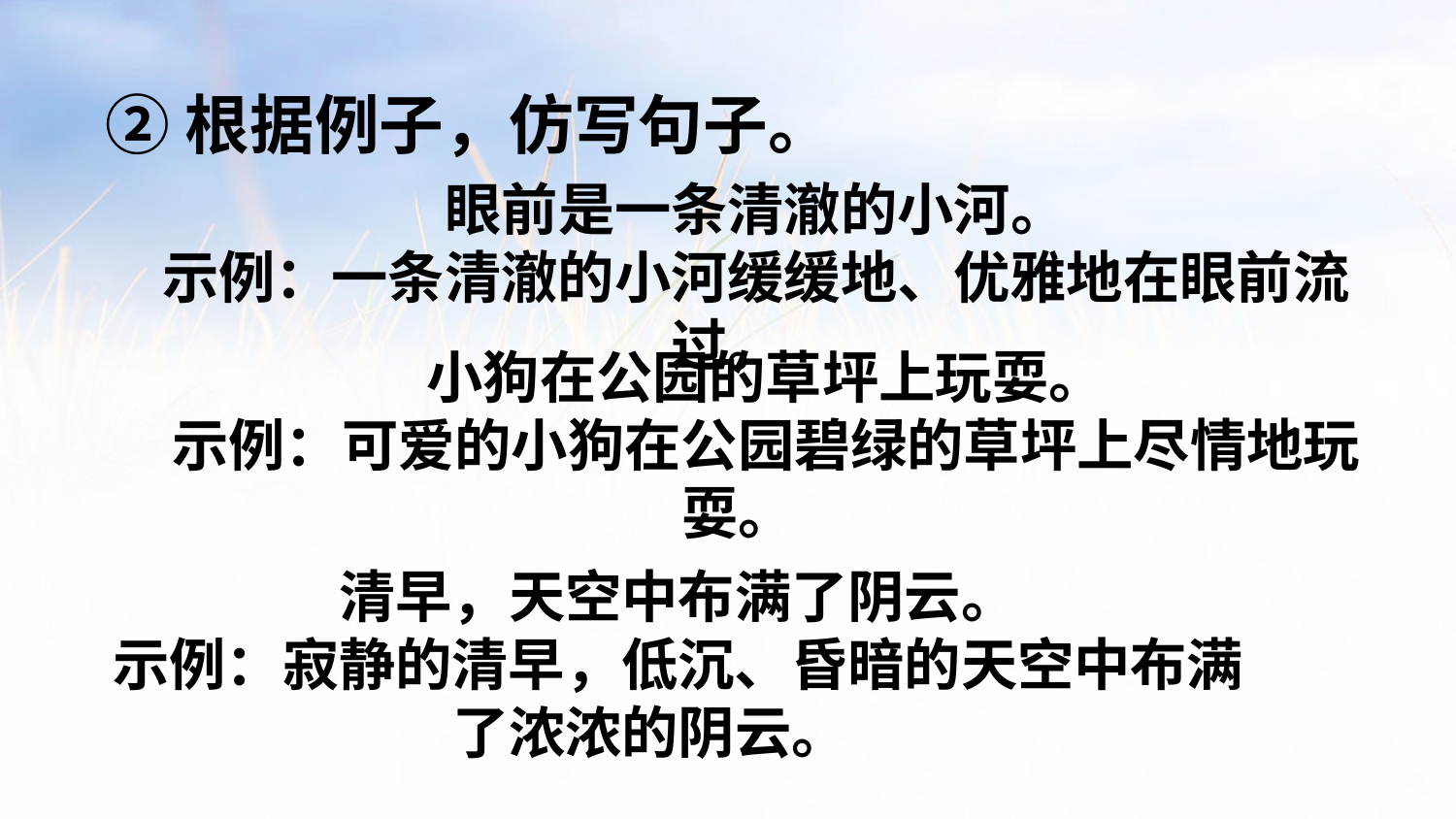

②根据例子，仿写句子。
眼前是一条清澈的小河。
示例：一条清澈的小河缓缓地、优雅地在眼前流过。

小狗在公园的草坪上玩耍。
示例：可爱的小狗在公园碧绿的草坪上尽情地玩耍。
清早，天空中布满了阴云。
示例：寂静的清早，低沉、昏暗的天空中布满了浓浓的阴云。